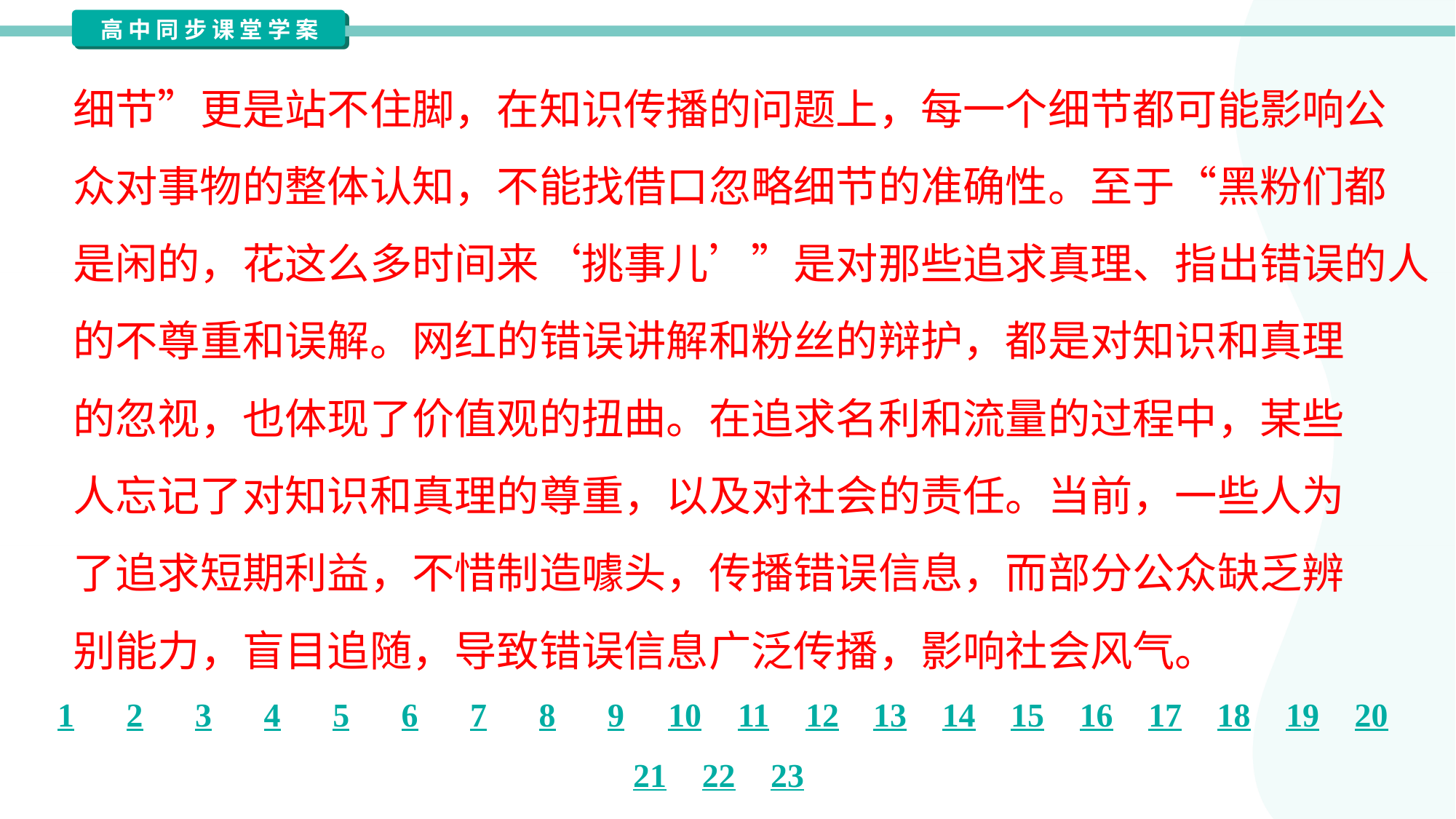

细节”更是站不住脚，在知识传播的问题上，每一个细节都可能影响公
众对事物的整体认知，不能找借口忽略细节的准确性。至于“黑粉们都
是闲的，花这么多时间来‘挑事儿’”是对那些追求真理、指出错误的人
的不尊重和误解。网红的错误讲解和粉丝的辩护，都是对知识和真理
的忽视，也体现了价值观的扭曲。在追求名利和流量的过程中，某些
人忘记了对知识和真理的尊重，以及对社会的责任。当前，一些人为
了追求短期利益，不惜制造噱头，传播错误信息，而部分公众缺乏辨
别能力，盲目追随，导致错误信息广泛传播，影响社会风气。